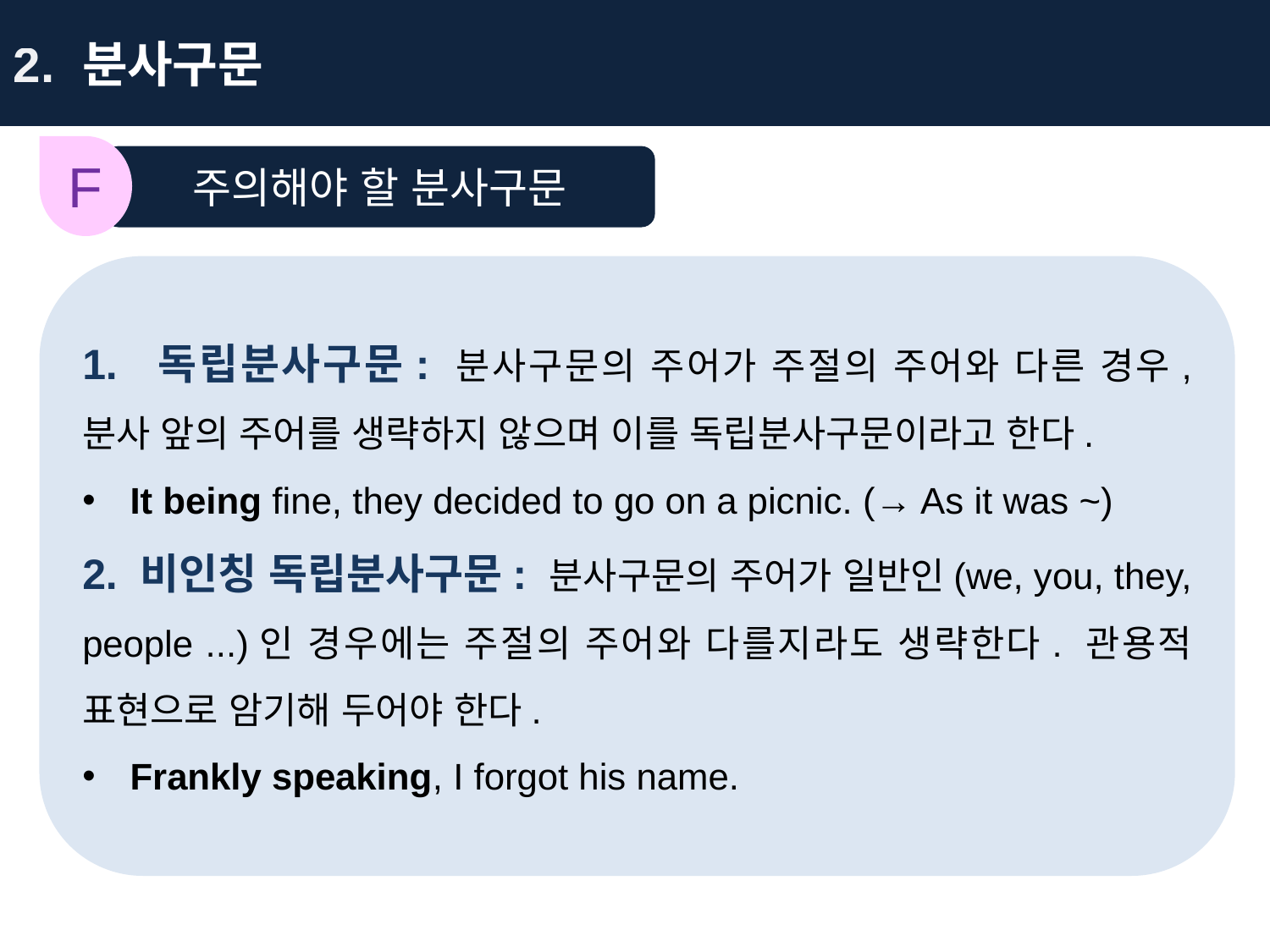

2. 분사구문

F
주의해야 할 분사구문

1.  독립분사구문: 분사구문의 주어가 주절의 주어와 다른 경우, 분사 앞의 주어를 생략하지 않으며 이를 독립분사구문이라고 한다.
It being fine, they decided to go on a picnic. (→ As it was ~)
2. 비인칭 독립분사구문: 분사구문의 주어가 일반인(we, you, they, people ...)인 경우에는 주절의 주어와 다를지라도 생략한다. 관용적 표현으로 암기해 두어야 한다.
Frankly speaking, I forgot his name.